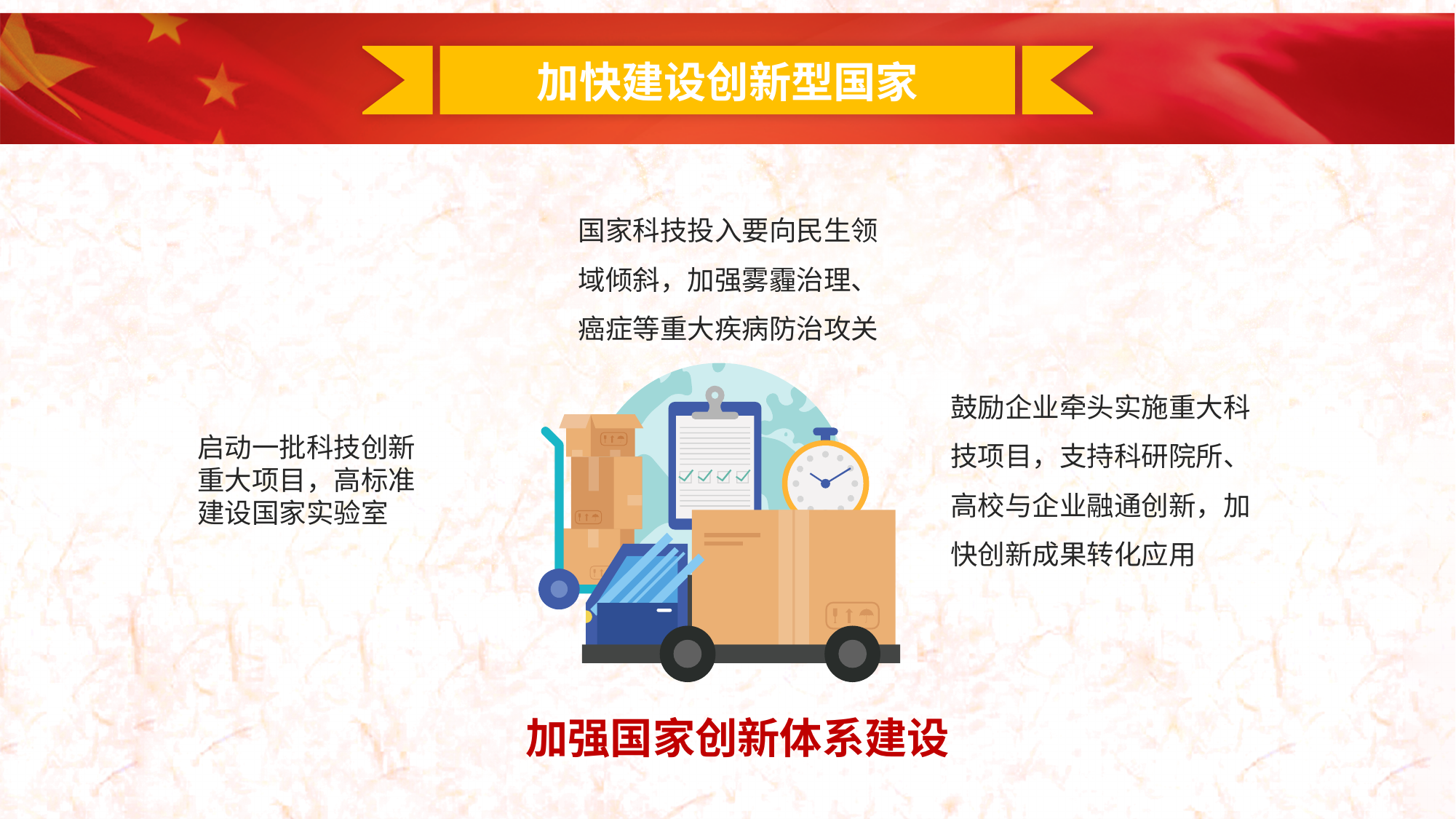

加快建设创新型国家
国家科技投入要向民生领域倾斜，加强雾霾治理、癌症等重大疾病防治攻关

鼓励企业牵头实施重大科技项目，支持科研院所、高校与企业融通创新，加快创新成果转化应用
启动一批科技创新重大项目，高标准建设国家实验室
加强国家创新体系建设